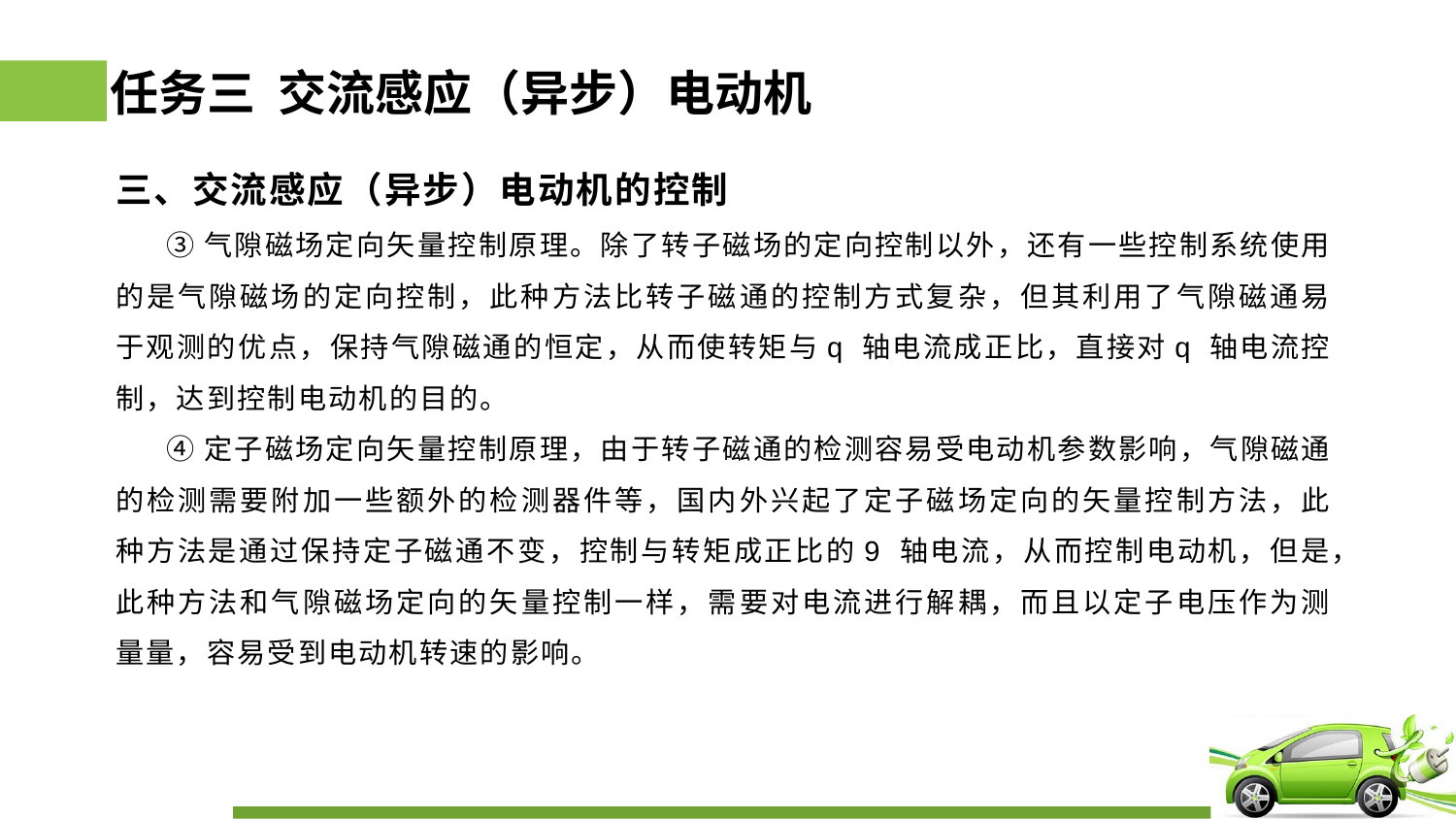

# 任务三  交流感应（异步）电动机
三、交流感应（异步）电动机的控制
      ③气隙磁场定向矢量控制原理。除了转子磁场的定向控制以外，还有一些控制系统使用的是气隙磁场的定向控制，此种方法比转子磁通的控制方式复杂，但其利用了气隙磁通易于观测的优点，保持气隙磁通的恒定，从而使转矩与q 轴电流成正比，直接对q 轴电流控制，达到控制电动机的目的。
      ④定子磁场定向矢量控制原理，由于转子磁通的检测容易受电动机参数影响，气隙磁通的检测需要附加一些额外的检测器件等，国内外兴起了定子磁场定向的矢量控制方法，此种方法是通过保持定子磁通不变，控制与转矩成正比的9 轴电流，从而控制电动机，但是，此种方法和气隙磁场定向的矢量控制一样，需要对电流进行解耦，而且以定子电压作为测量量，容易受到电动机转速的影响。